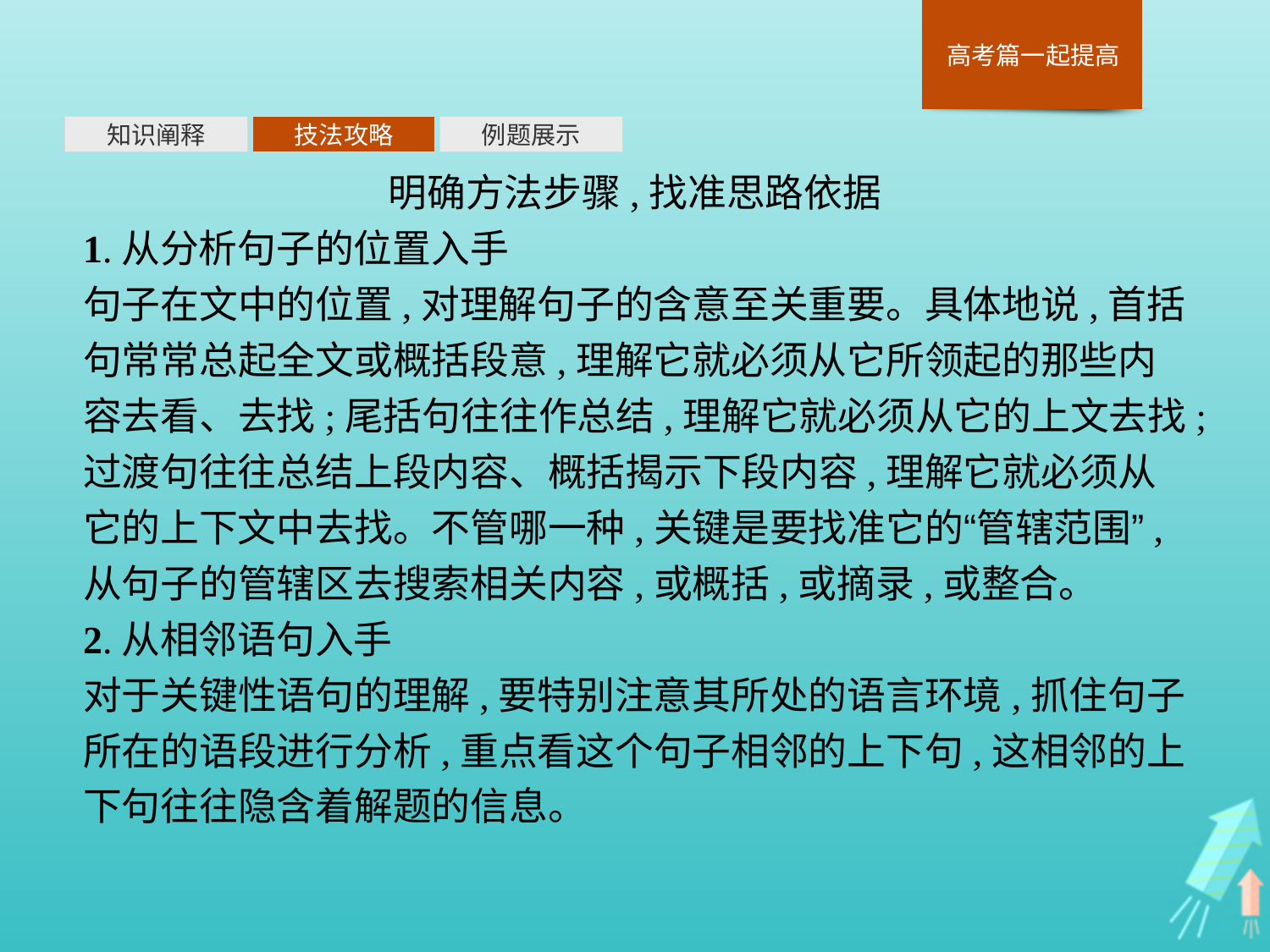

知识阐释
技法攻略
例题展示
明确方法步骤,找准思路依据
1.从分析句子的位置入手
句子在文中的位置,对理解句子的含意至关重要。具体地说,首括句常常总起全文或概括段意,理解它就必须从它所领起的那些内容去看、去找;尾括句往往作总结,理解它就必须从它的上文去找;过渡句往往总结上段内容、概括揭示下段内容,理解它就必须从它的上下文中去找。不管哪一种,关键是要找准它的“管辖范围”,从句子的管辖区去搜索相关内容,或概括,或摘录,或整合。
2.从相邻语句入手
对于关键性语句的理解,要特别注意其所处的语言环境,抓住句子所在的语段进行分析,重点看这个句子相邻的上下句,这相邻的上下句往往隐含着解题的信息。